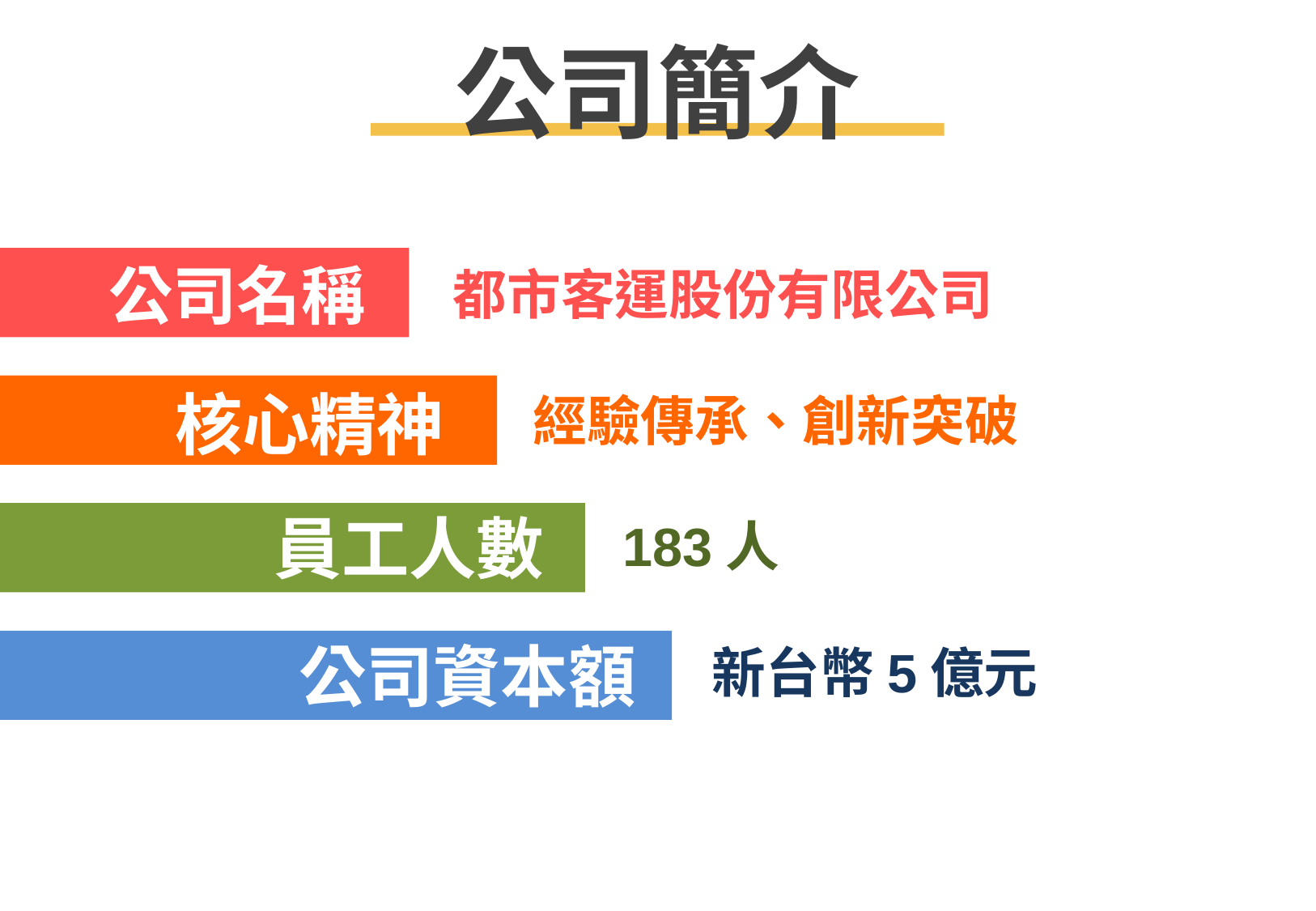

# 公司簡介

公司名稱
都市客運股份有限公司

核心精神
經驗傳承、創新突破
員工人數

183人
公司資本額

新台幣5億元